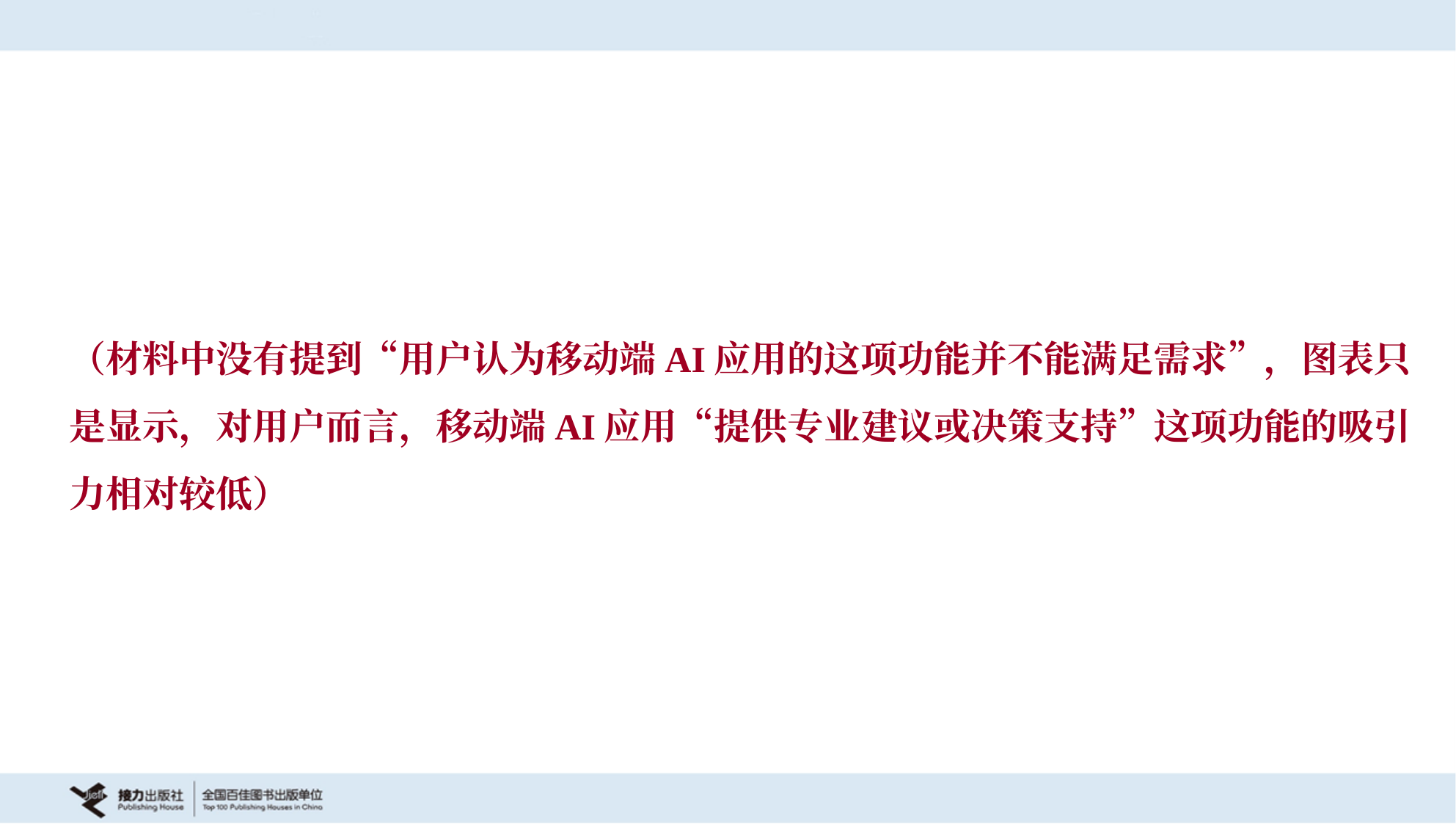

（材料中没有提到“用户认为移动端AI应用的这项功能并不能满足需求”，图表只
是显示，对用户而言，移动端AI应用“提供专业建议或决策支持”这项功能的吸引
力相对较低）